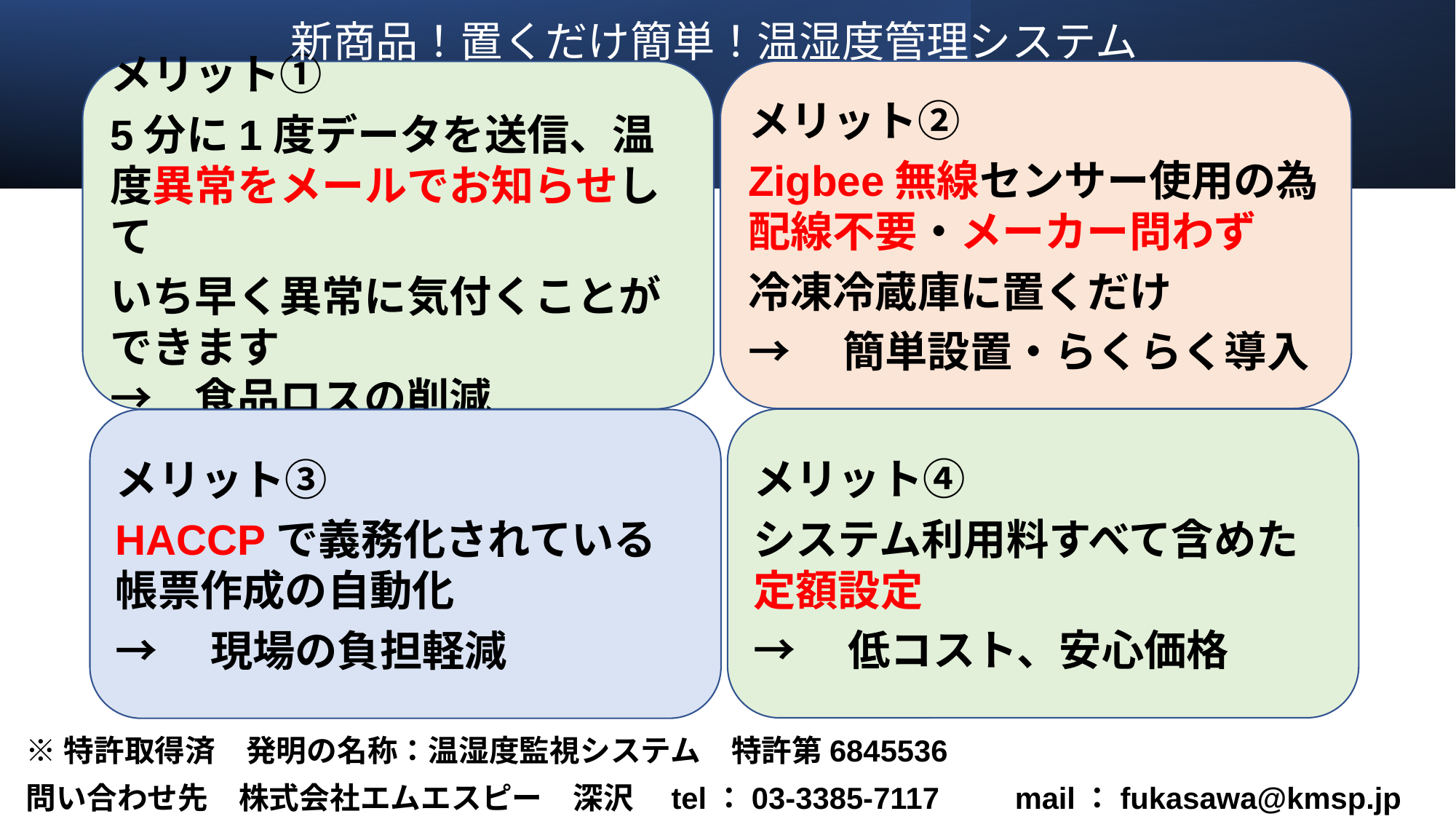

新商品！置くだけ簡単！温湿度管理システム
メリット②
Zigbee無線センサー使用の為配線不要・メーカー問わず
冷凍冷蔵庫に置くだけ
→　簡単設置・らくらく導入
メリット①
5分に1度データを送信、温度異常をメールでお知らせして
いち早く異常に気付くことができます　
→　食品ロスの削減
メリット④
システム利用料すべて含めた定額設定
→　低コスト、安心価格
メリット③
HACCPで義務化されている帳票作成の自動化
→　現場の負担軽減
※特許取得済　発明の名称：温湿度監視システム　特許第6845536
問い合わせ先　株式会社エムエスピー　深沢　tel：03-3385-7117　　mail：fukasawa@kmsp.jp